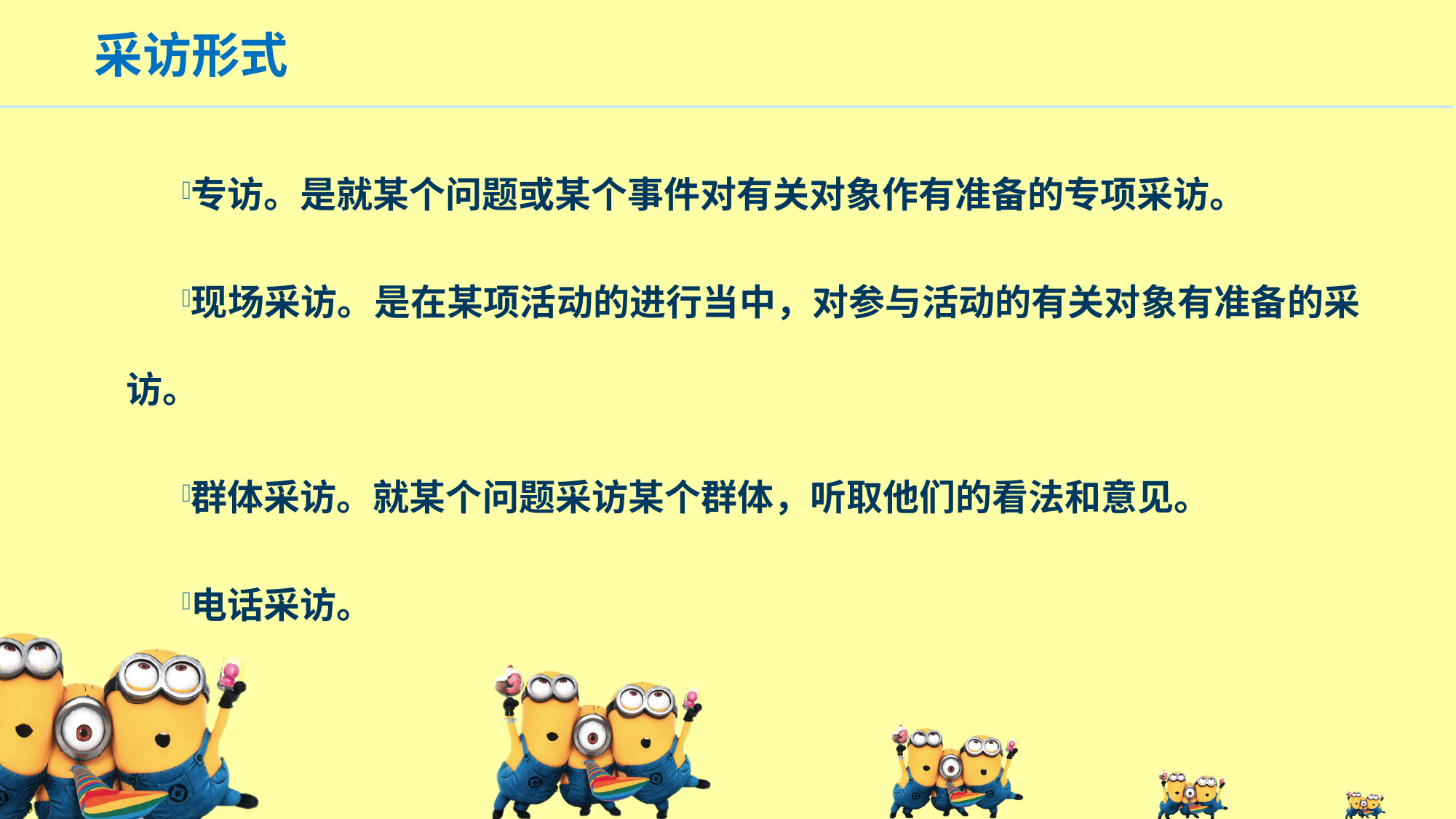

# 采访形式
专访。是就某个问题或某个事件对有关对象作有准备的专项采访。
现场采访。是在某项活动的进行当中，对参与活动的有关对象有准备的采访。
群体采访。就某个问题采访某个群体，听取他们的看法和意见。
电话采访。